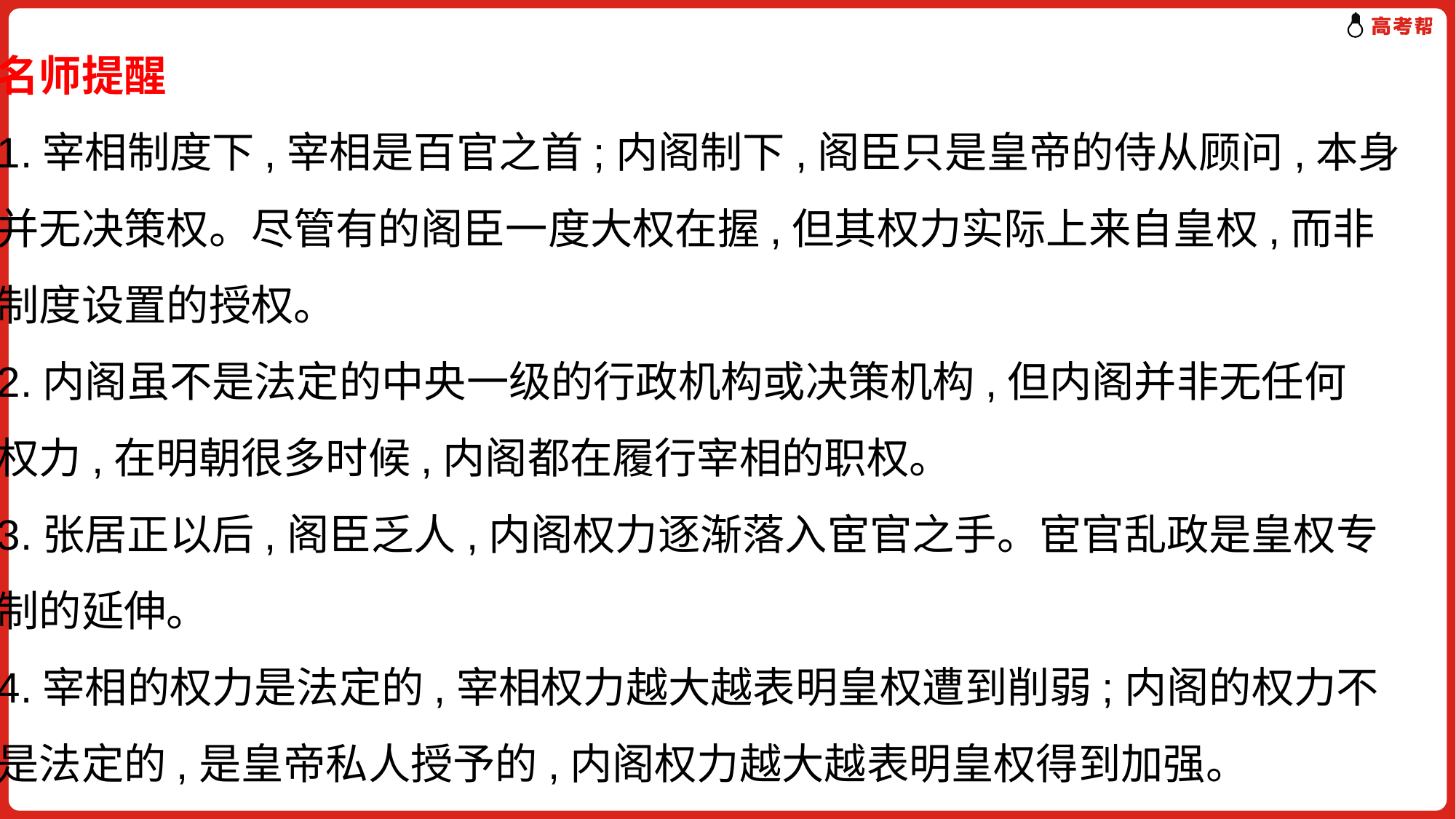

名师提醒
1.宰相制度下,宰相是百官之首;内阁制下,阁臣只是皇帝的侍从顾问,本身
并无决策权。尽管有的阁臣一度大权在握,但其权力实际上来自皇权,而非
制度设置的授权。
2.内阁虽不是法定的中央一级的行政机构或决策机构,但内阁并非无任何
权力,在明朝很多时候,内阁都在履行宰相的职权。
3.张居正以后,阁臣乏人,内阁权力逐渐落入宦官之手。宦官乱政是皇权专
制的延伸。
4.宰相的权力是法定的,宰相权力越大越表明皇权遭到削弱;内阁的权力不
是法定的,是皇帝私人授予的,内阁权力越大越表明皇权得到加强。